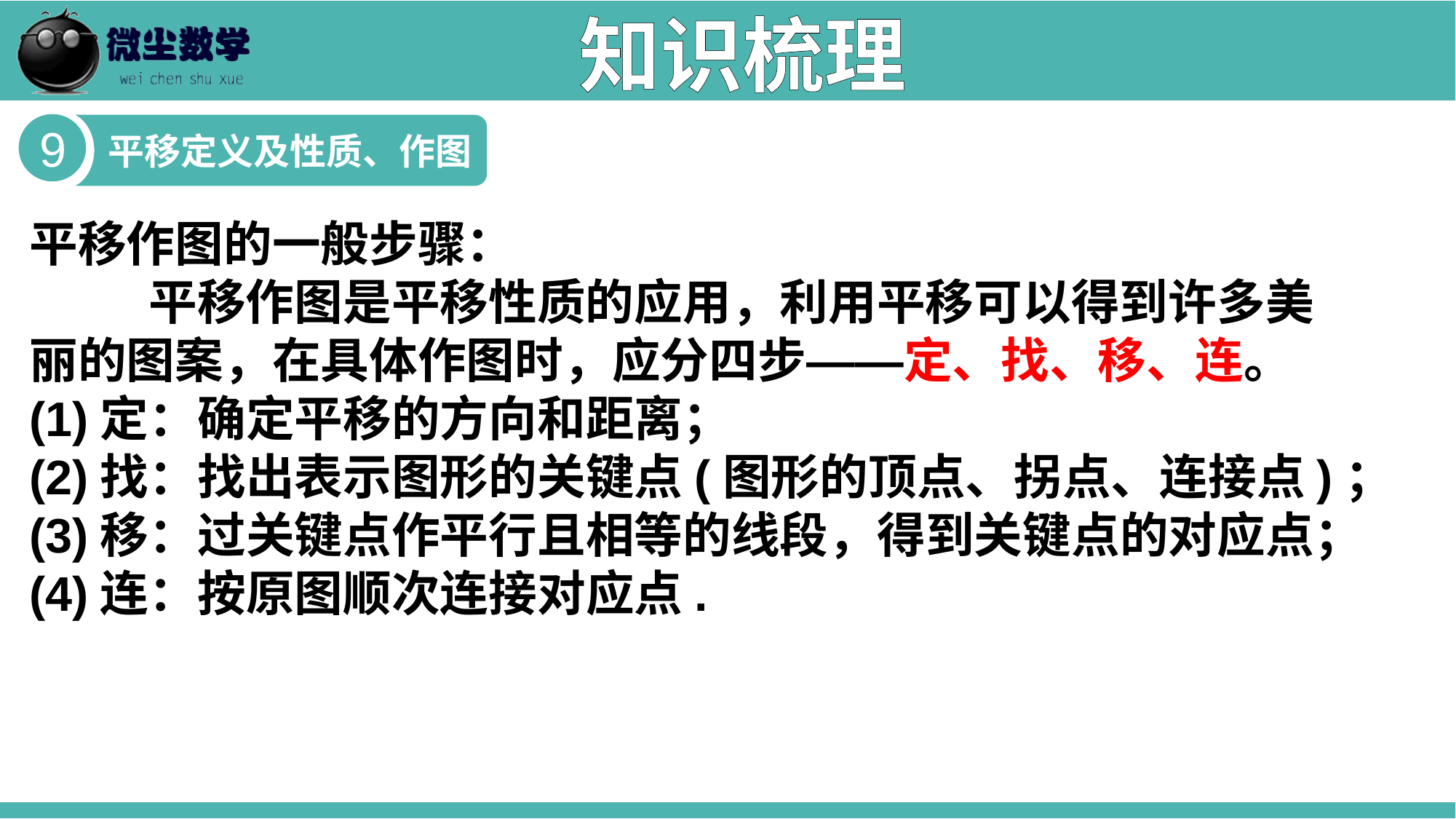

知识梳理
9
平移定义及性质、作图
平移作图的一般步骤：
        平移作图是平移性质的应用，利用平移可以得到许多美
丽的图案，在具体作图时，应分四步——定、找、移、连。
(1)定：确定平移的方向和距离；
(2)找：找出表示图形的关键点(图形的顶点、拐点、连接点)；
(3)移：过关键点作平行且相等的线段，得到关键点的对应点；
(4)连：按原图顺次连接对应点.